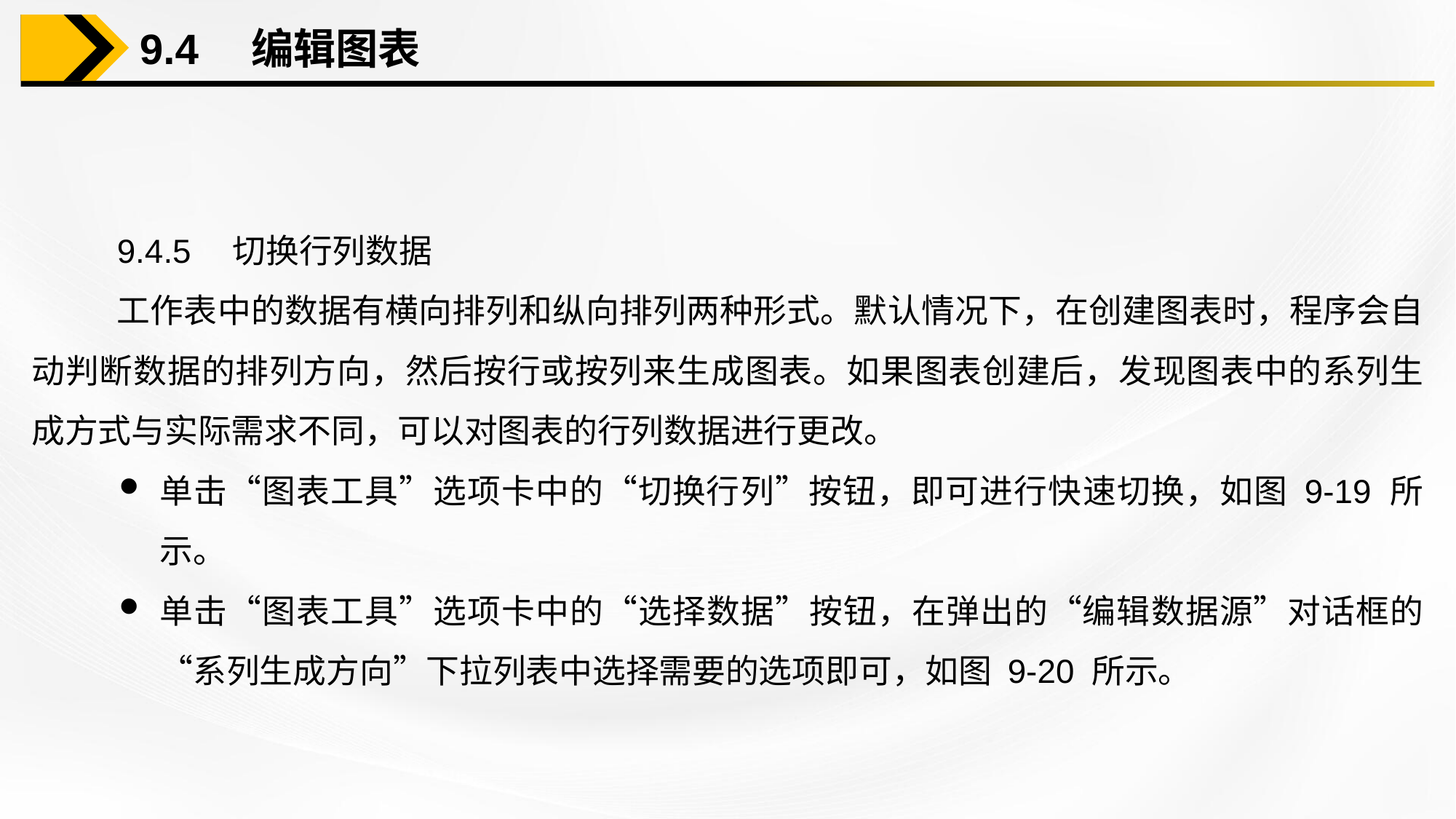

9.4　编辑图表
9.4.5　切换行列数据
工作表中的数据有横向排列和纵向排列两种形式。默认情况下，在创建图表时，程序会自动判断数据的排列方向，然后按行或按列来生成图表。如果图表创建后，发现图表中的系列生成方式与实际需求不同，可以对图表的行列数据进行更改。
单击“图表工具”选项卡中的“切换行列”按钮，即可进行快速切换，如图 9-19 所示。
单击“图表工具”选项卡中的“选择数据”按钮，在弹出的“编辑数据源”对话框的“系列生成方向”下拉列表中选择需要的选项即可，如图 9-20 所示。